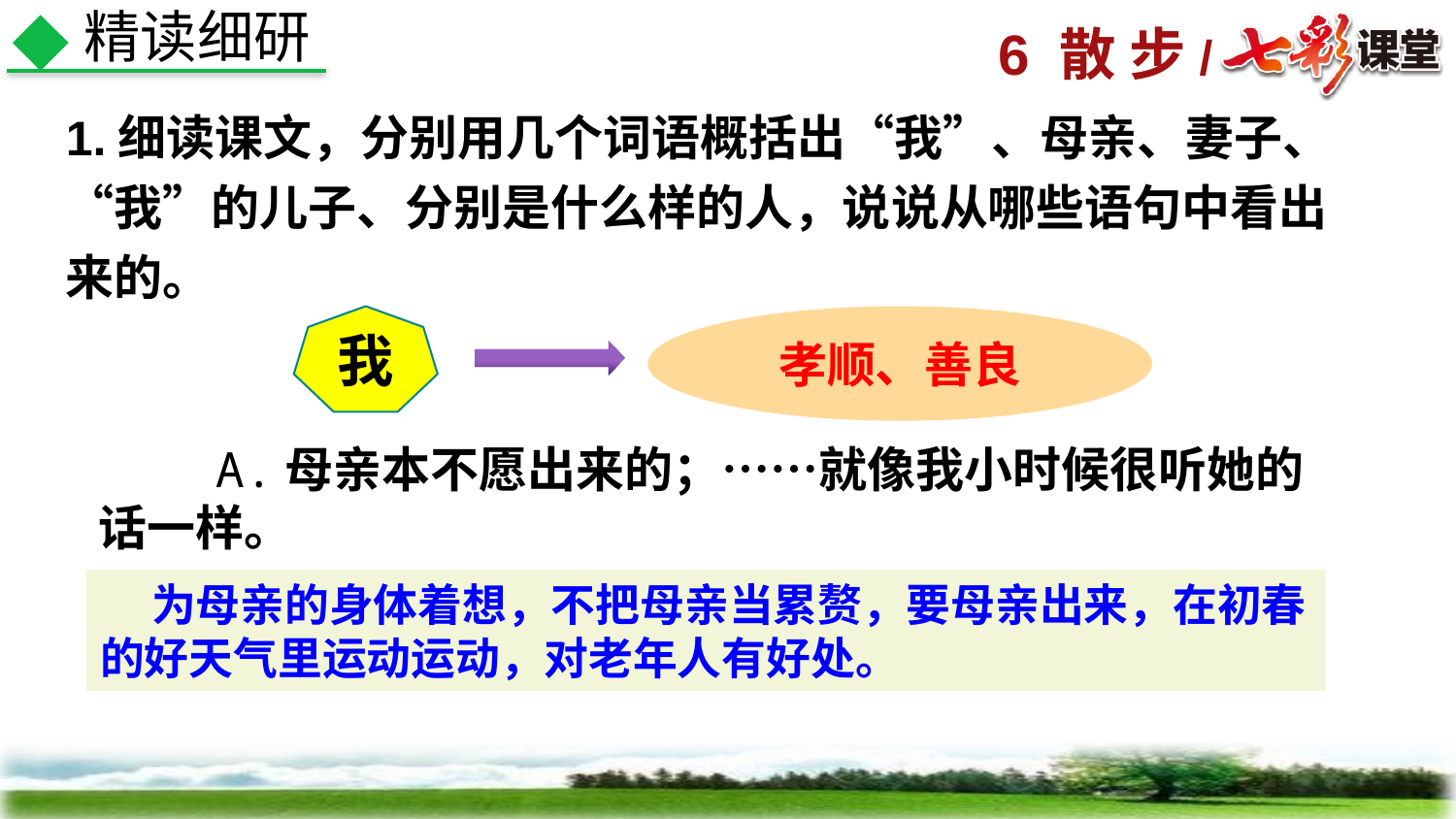

精读细研

1.细读课文，分别用几个词语概括出“我”、母亲、妻子、“我”的儿子、分别是什么样的人，说说从哪些语句中看出来的。
孝顺、善良
我

    A.母亲本不愿出来的；……就像我小时候很听她的话一样。
    为母亲的身体着想，不把母亲当累赘，要母亲出来，在初春的好天气里运动运动，对老年人有好处。